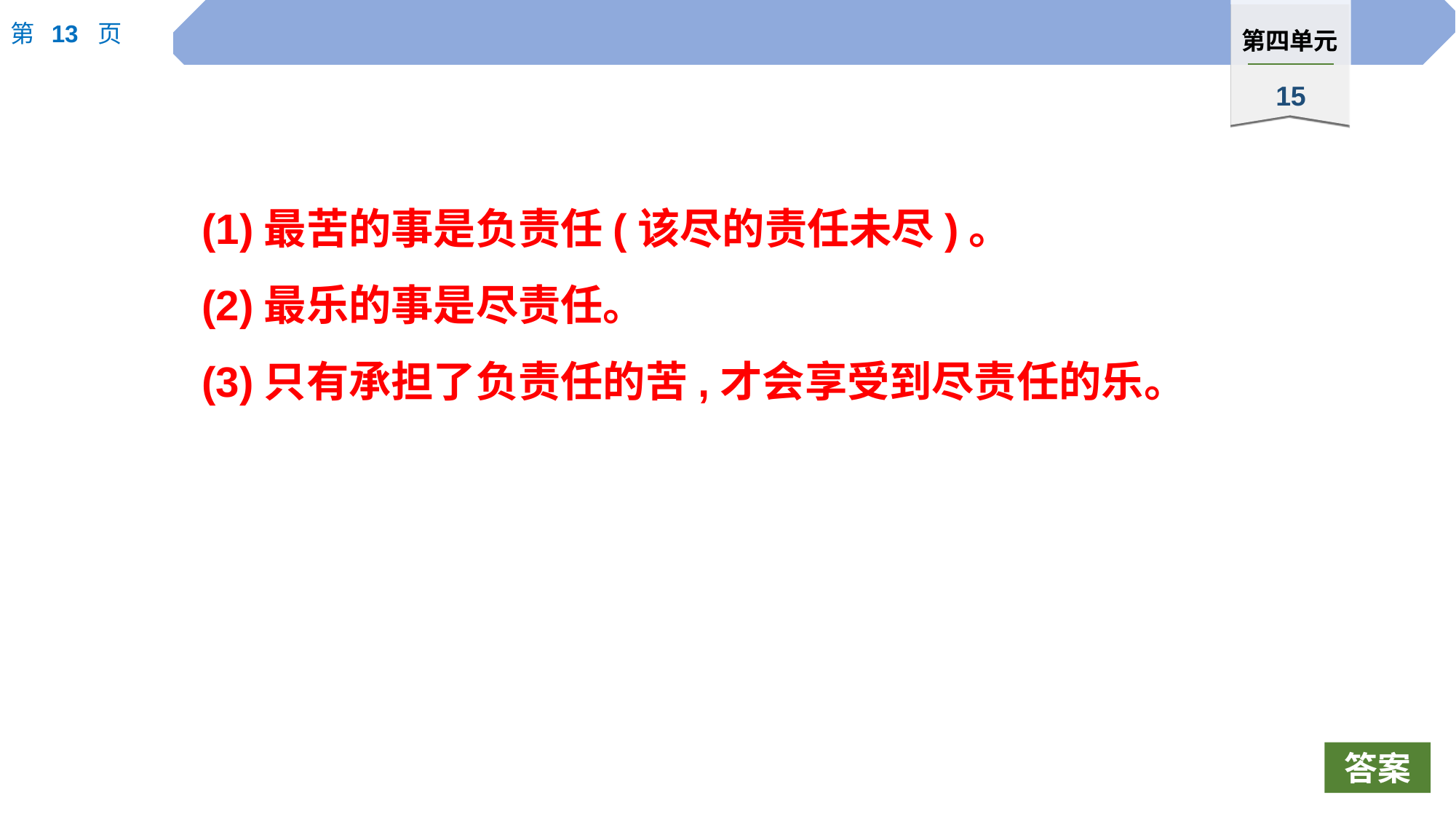

(1)最苦的事是负责任(该尽的责任未尽)。
(2)最乐的事是尽责任。
(3)只有承担了负责任的苦,才会享受到尽责任的乐。
答案